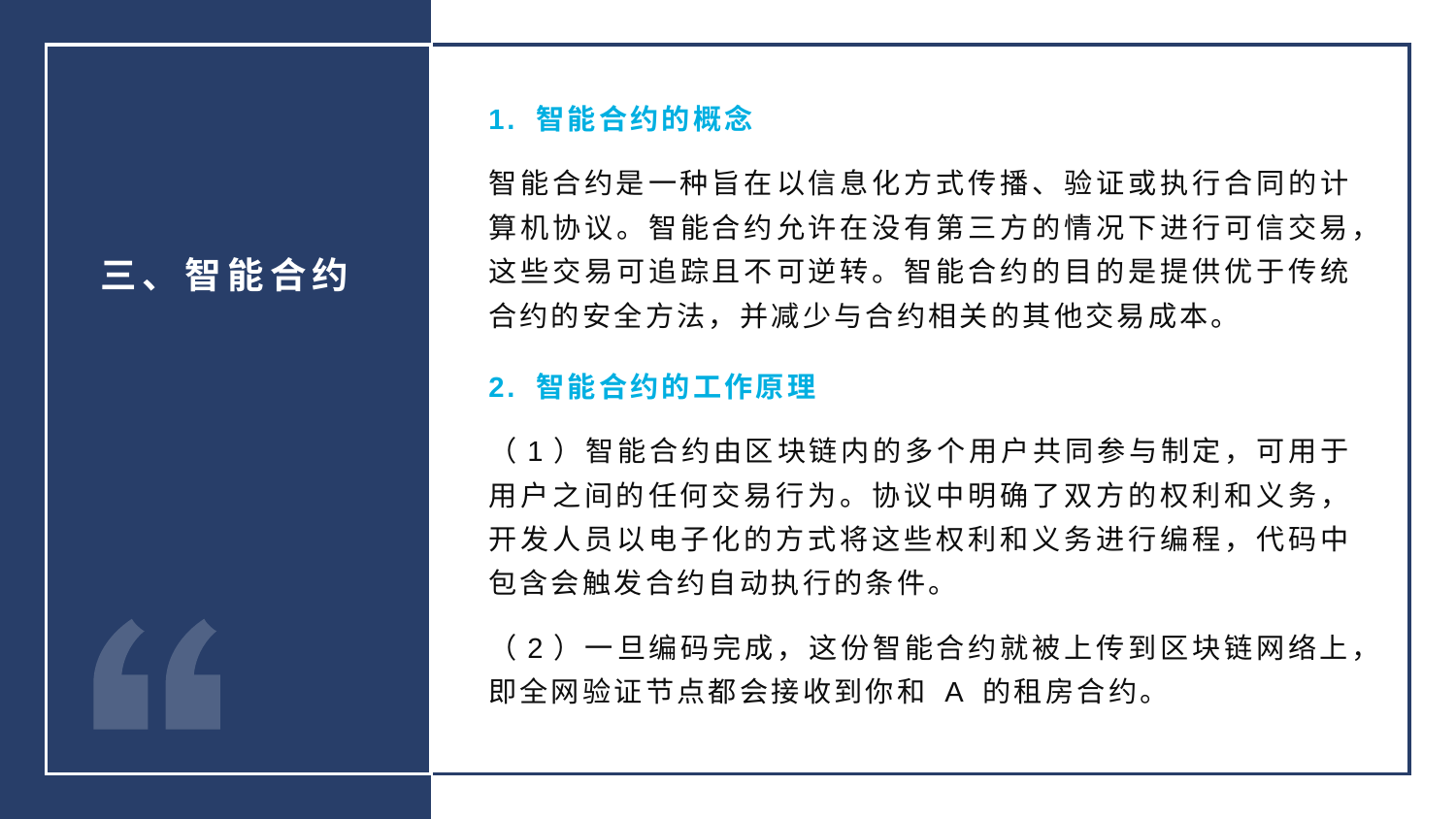

1. 智能合约的概念
智能合约是一种旨在以信息化方式传播、验证或执行合同的计算机协议。智能合约允许在没有第三方的情况下进行可信交易，这些交易可追踪且不可逆转。智能合约的目的是提供优于传统合约的安全方法，并减少与合约相关的其他交易成本。
2. 智能合约的工作原理
（1）智能合约由区块链内的多个用户共同参与制定，可用于用户之间的任何交易行为。协议中明确了双方的权利和义务，开发人员以电子化的方式将这些权利和义务进行编程，代码中包含会触发合约自动执行的条件。
（2）一旦编码完成，这份智能合约就被上传到区块链网络上，即全网验证节点都会接收到你和 A 的租房合约。
三、智能合约